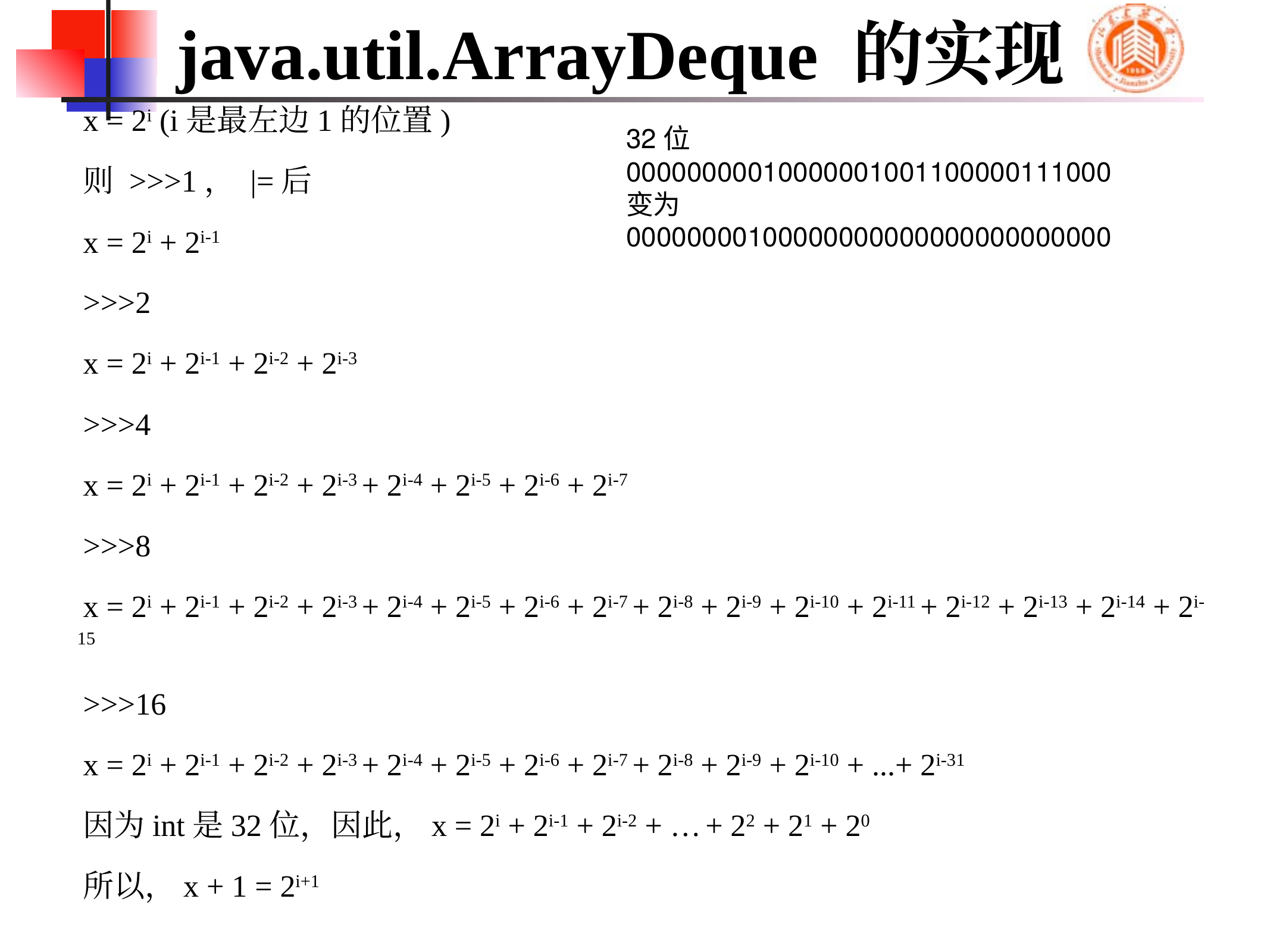

# java.util.ArrayDeque 的实现
32位
00000000010000001001100000111000
变为
00000000100000000000000000000000
x = 2i (i是最左边1的位置)
则 >>>1， |=后
x = 2i + 2i-1
>>>2
x = 2i + 2i-1 + 2i-2 + 2i-3
>>>4
x = 2i + 2i-1 + 2i-2 + 2i-3 + 2i-4 + 2i-5 + 2i-6 + 2i-7
>>>8
x = 2i + 2i-1 + 2i-2 + 2i-3 + 2i-4 + 2i-5 + 2i-6 + 2i-7 + 2i-8 + 2i-9 + 2i-10 + 2i-11 + 2i-12 + 2i-13 + 2i-14 + 2i-15
>>>16
x = 2i + 2i-1 + 2i-2 + 2i-3 + 2i-4 + 2i-5 + 2i-6 + 2i-7 + 2i-8 + 2i-9 + 2i-10 + ...+ 2i-31
因为int是32位，因此，x = 2i + 2i-1 + 2i-2 + … + 22 + 21 + 20
所以，x + 1 = 2i+1